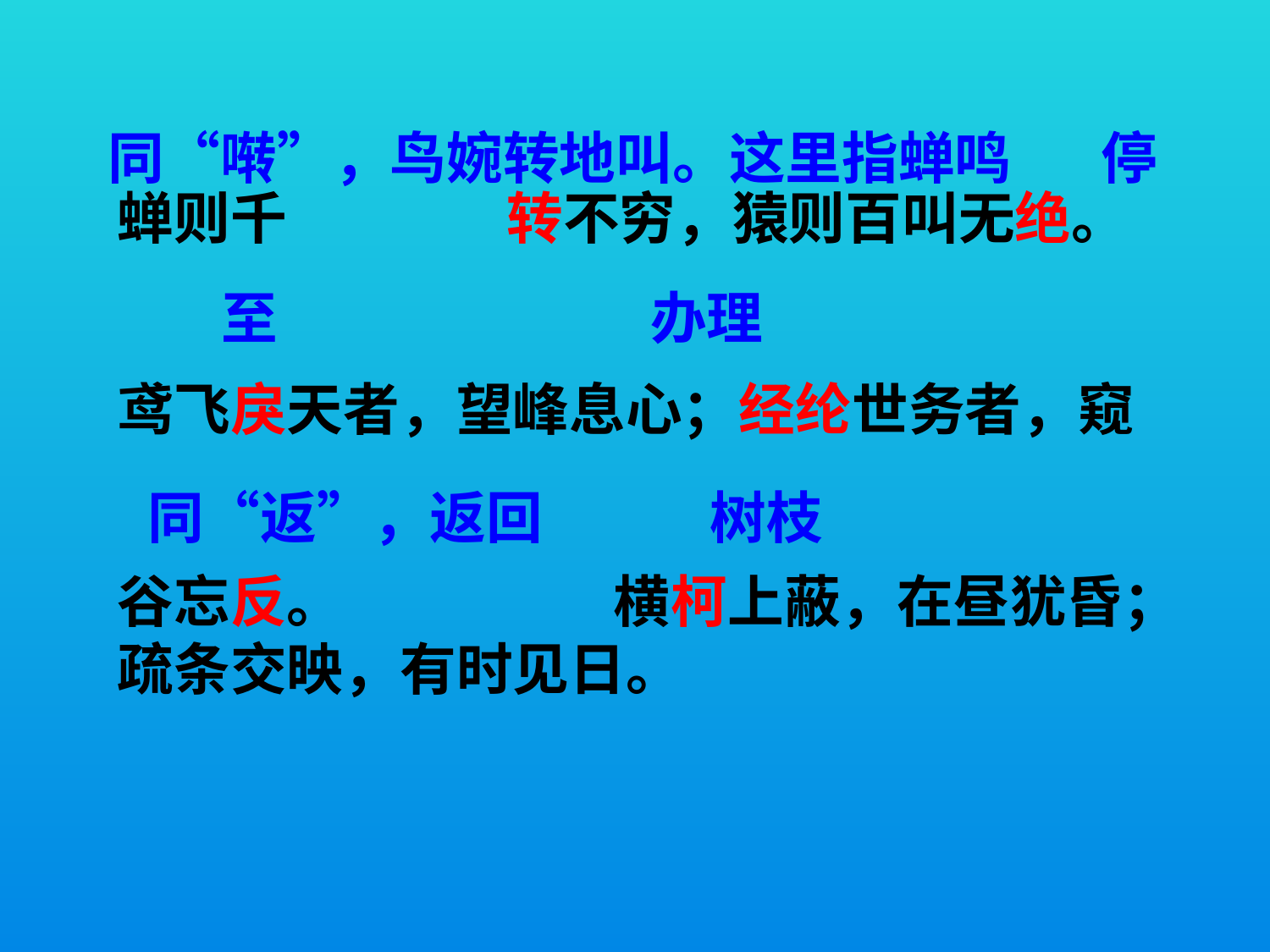

同“啭”，鸟婉转地叫。这里指蝉鸣       停
蝉则千                 转不穷，猿则百叫无绝。

鸢飞戾天者，望峰息心；经纶世务者，窥

谷忘反。                     横柯上蔽，在昼犹昏；疏条交映，有时见日。
       至                             办理
同“返”，返回             树枝